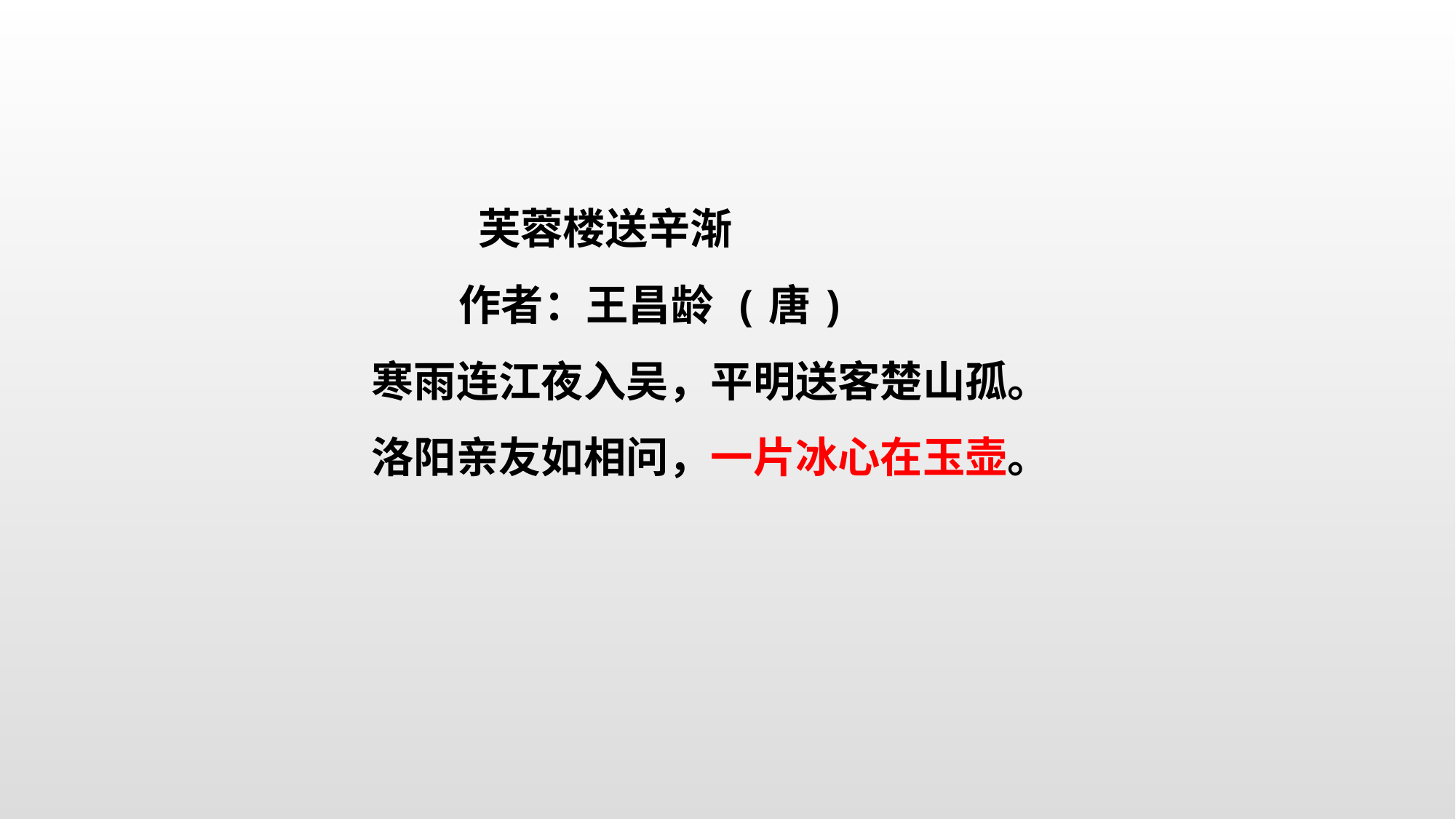

芙蓉楼送辛渐
        作者：王昌龄 (唐)
寒雨连江夜入吴，平明送客楚山孤。
洛阳亲友如相问，一片冰心在玉壶。